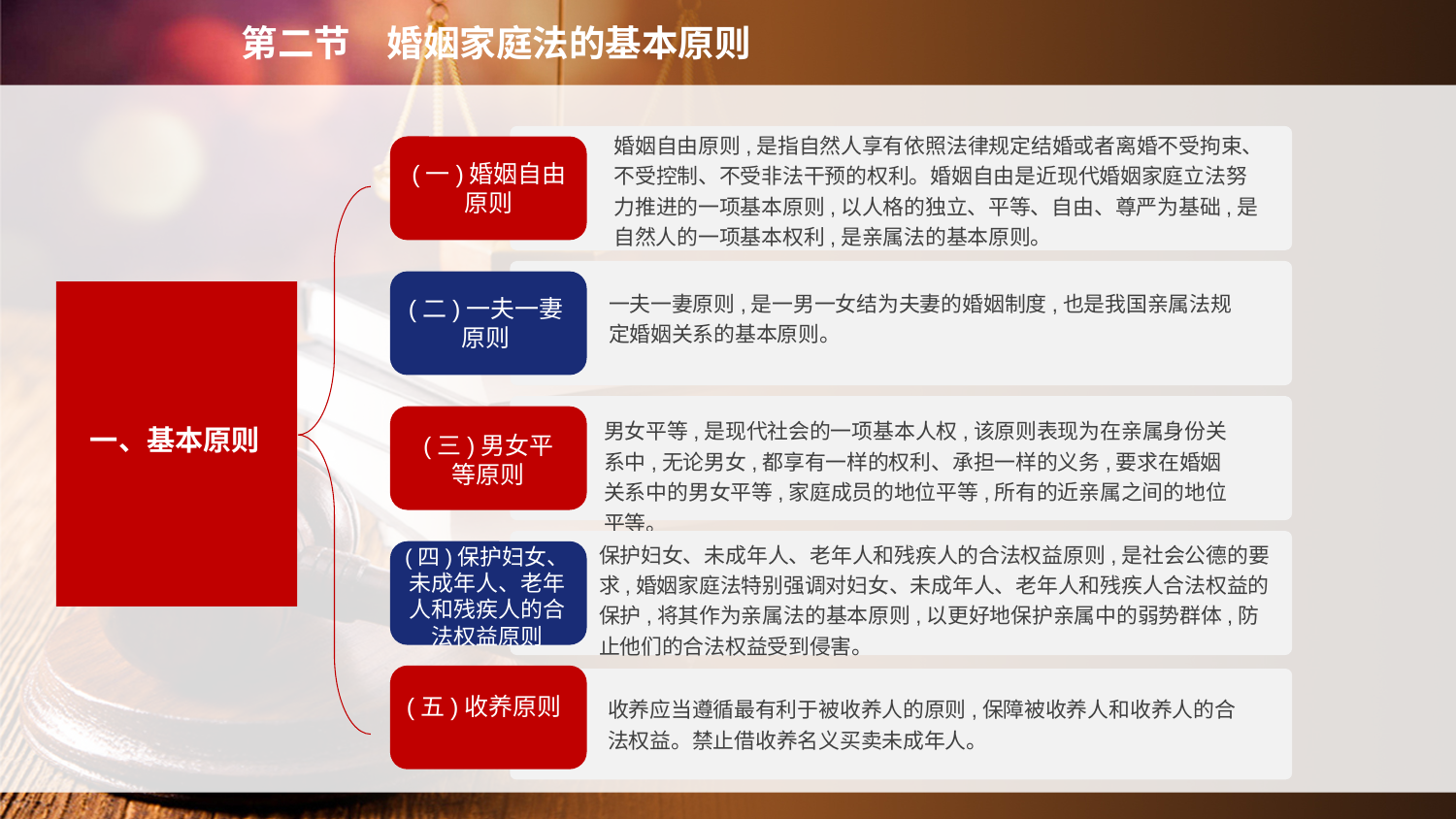

第二节　婚姻家庭法的基本原则
婚姻自由原则,是指自然人享有依照法律规定结婚或者离婚不受拘束、不受控制、不受非法干预的权利。婚姻自由是近现代婚姻家庭立法努力推进的一项基本原则,以人格的独立、平等、自由、尊严为基础,是自然人的一项基本权利,是亲属法的基本原则。

(一)婚姻自由原则

(二)一夫一妻原则
一夫一妻原则,是一男一女结为夫妻的婚姻制度,也是我国亲属法规定婚姻关系的基本原则。

　一、基本原则

男女平等,是现代社会的一项基本人权,该原则表现为在亲属身份关系中,无论男女,都享有一样的权利、承担一样的义务,要求在婚姻关系中的男女平等,家庭成员的地位平等,所有的近亲属之间的地位平等。

(三)男女平等原则
保护妇女、未成年人、老年人和残疾人的合法权益原则,是社会公德的要求,婚姻家庭法特别强调对妇女、未成年人、老年人和残疾人合法权益的保护,将其作为亲属法的基本原则,以更好地保护亲属中的弱势群体,防止他们的合法权益受到侵害。

(四)保护妇女、未成年人、老年人和残疾人的合法权益原则

(五)收养原则

收养应当遵循最有利于被收养人的原则,保障被收养人和收养人的合法权益。禁止借收养名义买卖未成年人。